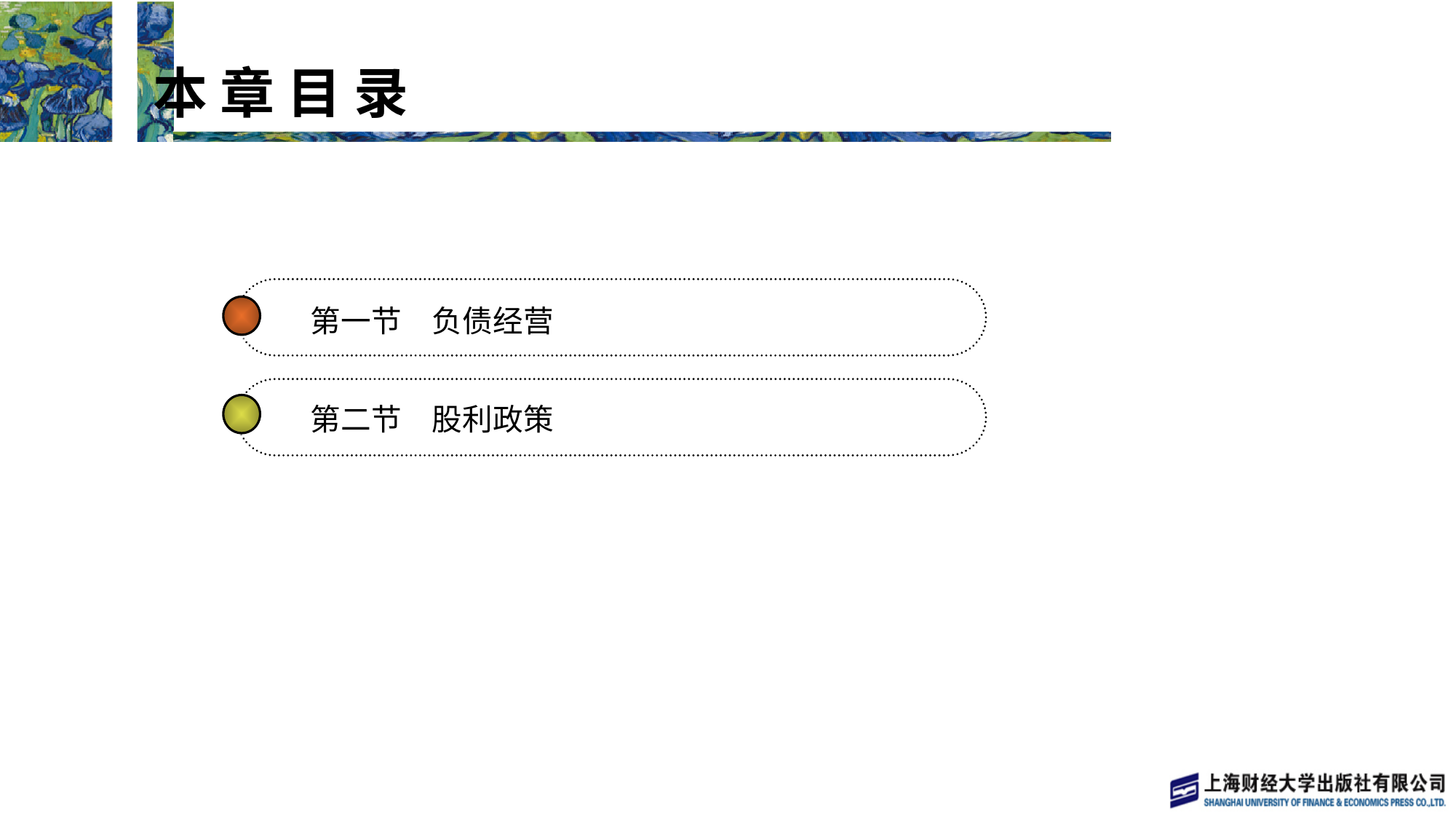

本  章  目   录
         本 章 目 录

第一节　负债经营

第二节　股利政策